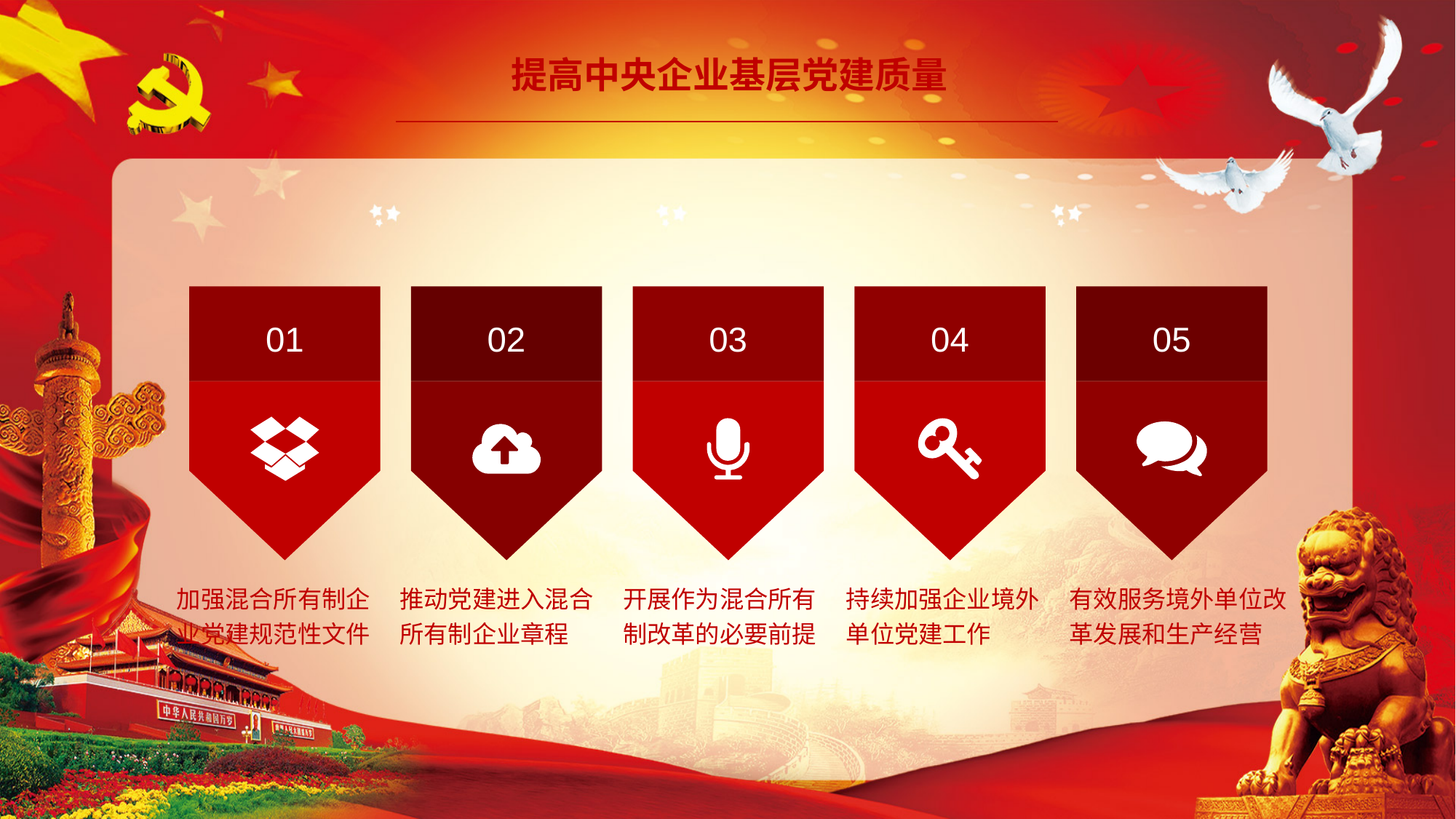

提高中央企业基层党建质量
01
02
03
04
05

加强混合所有制企业党建规范性文件
推动党建进入混合所有制企业章程
开展作为混合所有制改革的必要前提
持续加强企业境外单位党建工作
有效服务境外单位改革发展和生产经营